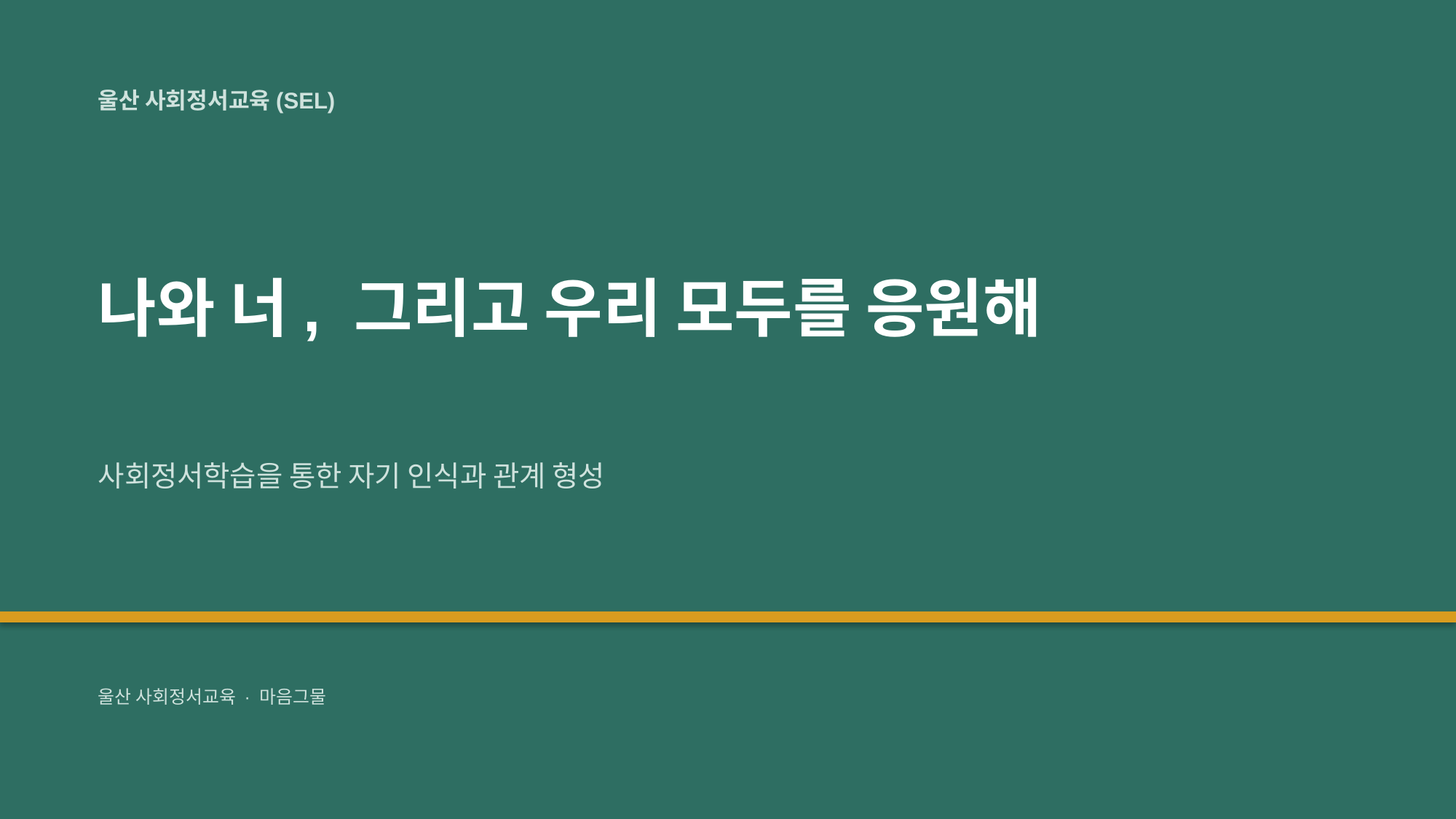

울산 사회정서교육(SEL)
나와 너, 그리고 우리 모두를 응원해
사회정서학습을 통한 자기 인식과 관계 형성

울산 사회정서교육 · 마음그물